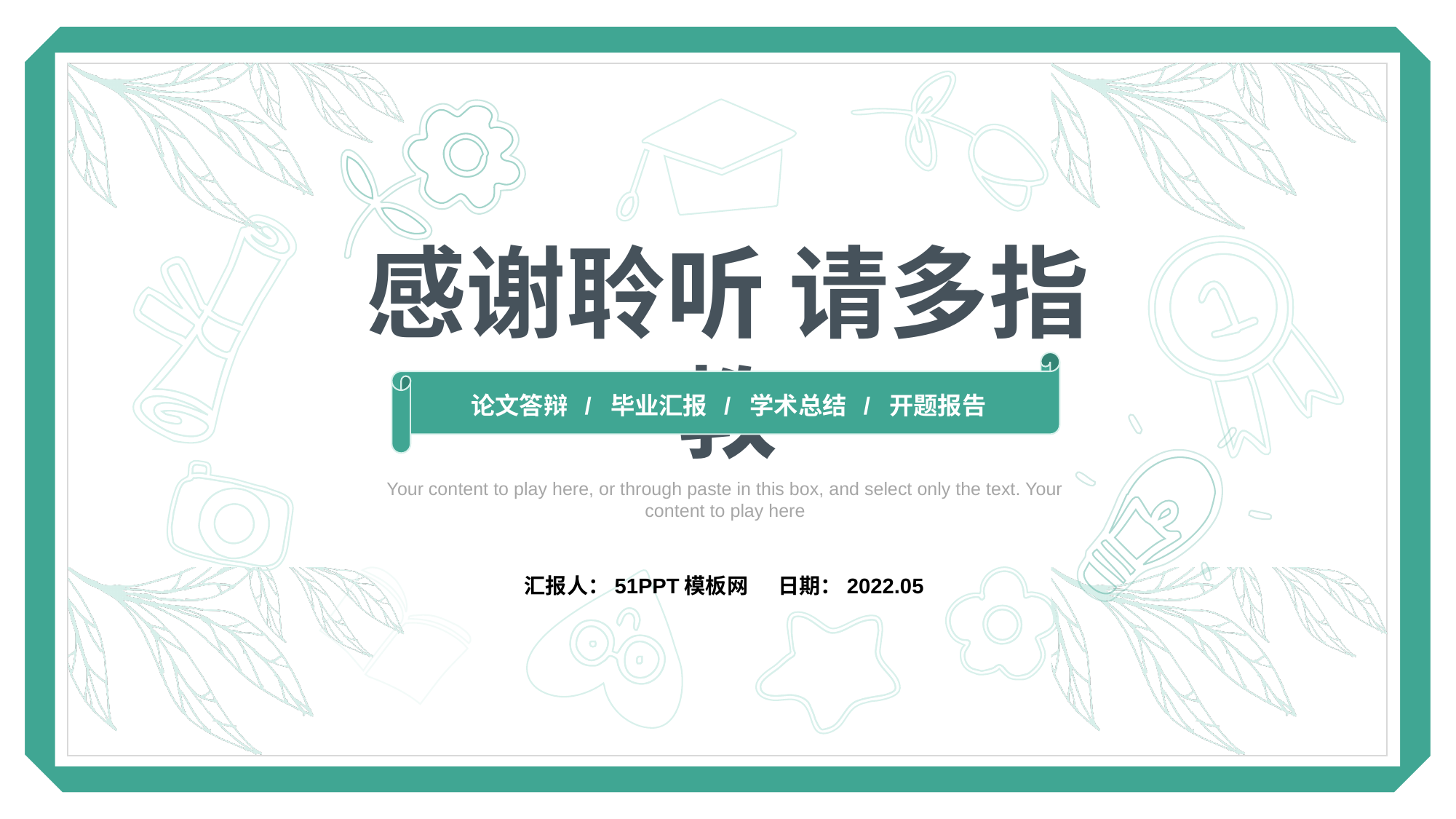

感谢聆听 请多指教

论文答辩  /  毕业汇报  /  学术总结  /  开题报告

Your content to play here, or through paste in this box, and select only the text. Your content to play here
汇报人：51PPT模板网      日期：2022.05